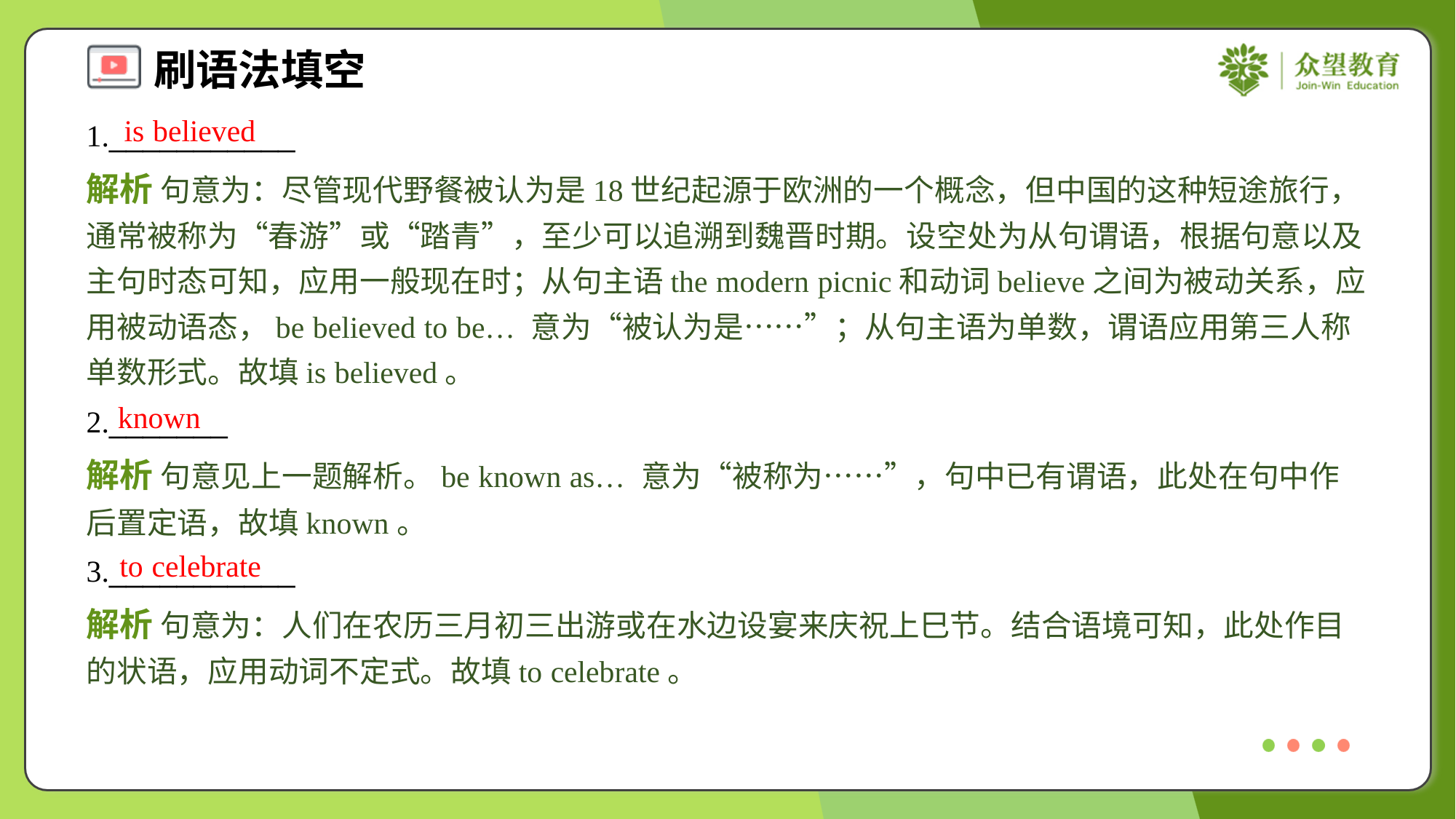

is believed
1.___________
解析 句意为：尽管现代野餐被认为是18世纪起源于欧洲的一个概念，但中国的这种短途旅行，通常被称为“春游”或“踏青”，至少可以追溯到魏晋时期。设空处为从句谓语，根据句意以及主句时态可知，应用一般现在时；从句主语the modern picnic和动词believe之间为被动关系，应用被动语态，be believed to be… 意为“被认为是……”；从句主语为单数，谓语应用第三人称单数形式。故填is believed。
known
2._______
解析 句意见上一题解析。be known as… 意为“被称为……”，句中已有谓语，此处在句中作后置定语，故填known。
to celebrate
3.___________
解析 句意为：人们在农历三月初三出游或在水边设宴来庆祝上巳节。结合语境可知，此处作目的状语，应用动词不定式。故填to celebrate。